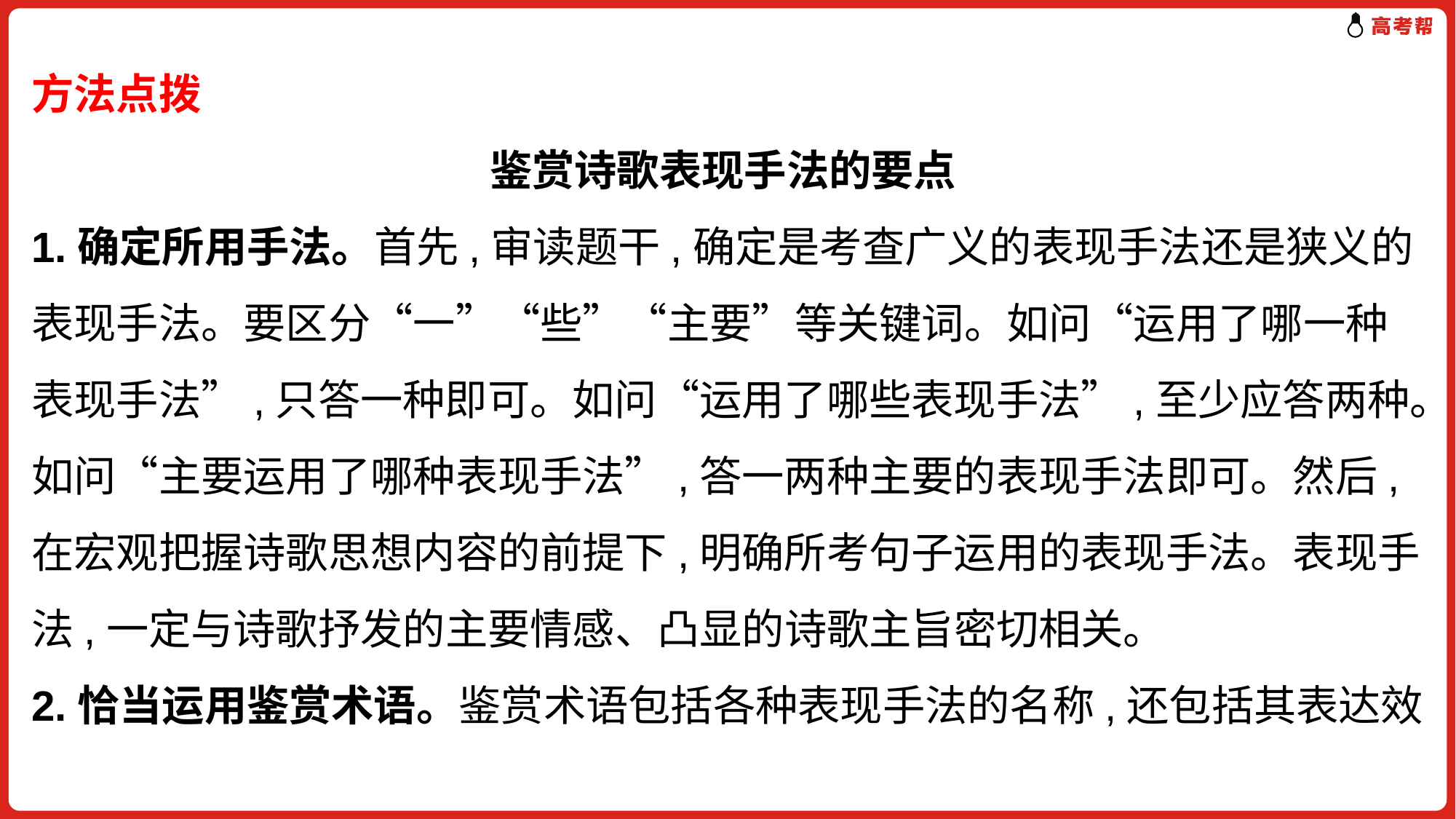

方法点拨
 鉴赏诗歌表现手法的要点
1.确定所用手法。首先,审读题干,确定是考查广义的表现手法还是狭义的表现手法。要区分“一”“些”“主要”等关键词。如问“运用了哪一种表现手法”,只答一种即可。如问“运用了哪些表现手法”,至少应答两种。如问“主要运用了哪种表现手法”,答一两种主要的表现手法即可。然后,在宏观把握诗歌思想内容的前提下,明确所考句子运用的表现手法。表现手法,一定与诗歌抒发的主要情感、凸显的诗歌主旨密切相关。
2.恰当运用鉴赏术语。鉴赏术语包括各种表现手法的名称,还包括其表达效